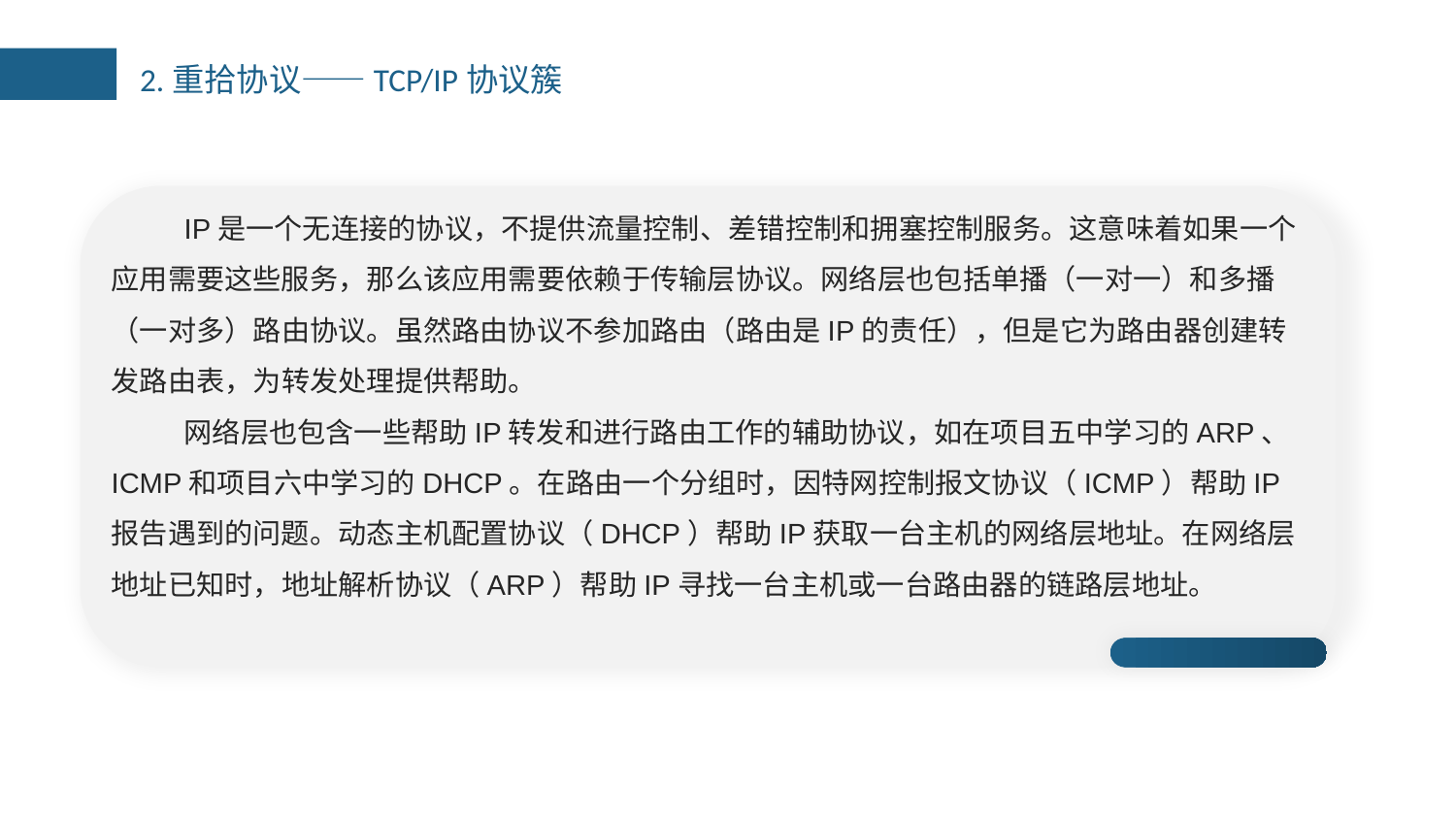

2.重拾协议——TCP/IP协议簇

IP是一个无连接的协议，不提供流量控制、差错控制和拥塞控制服务。这意味着如果一个应用需要这些服务，那么该应用需要依赖于传输层协议。网络层也包括单播（一对一）和多播（一对多）路由协议。虽然路由协议不参加路由（路由是IP的责任），但是它为路由器创建转发路由表，为转发处理提供帮助。
网络层也包含一些帮助IP转发和进行路由工作的辅助协议，如在项目五中学习的ARP、ICMP和项目六中学习的DHCP。在路由一个分组时，因特网控制报文协议（ICMP）帮助IP报告遇到的问题。动态主机配置协议（DHCP）帮助IP获取一台主机的网络层地址。在网络层地址已知时，地址解析协议（ARP）帮助IP寻找一台主机或一台路由器的链路层地址。